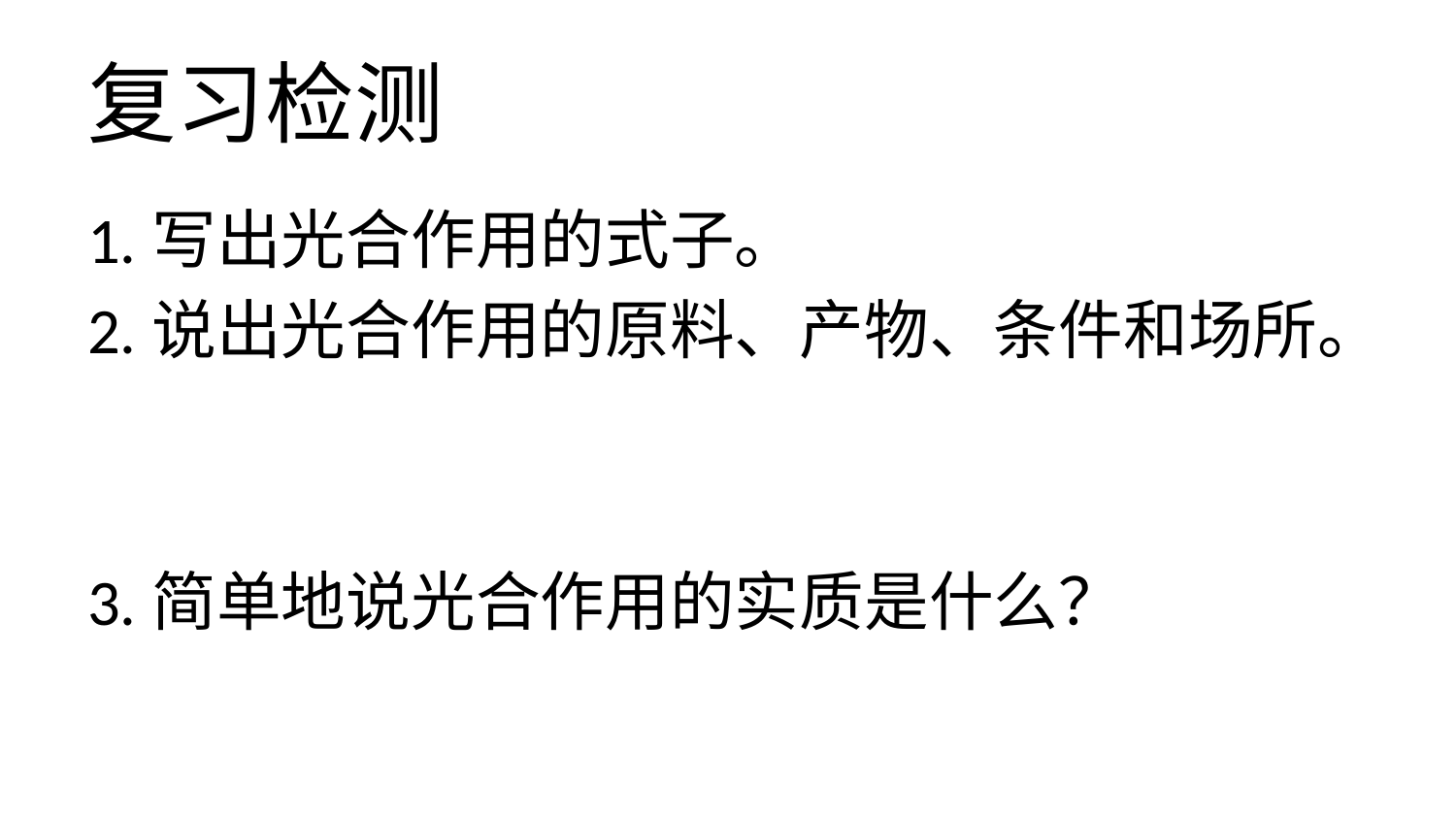

# 复习检测
1.写出光合作用的式子。
2.说出光合作用的原料、产物、条件和场所。

3.简单地说光合作用的实质是什么？